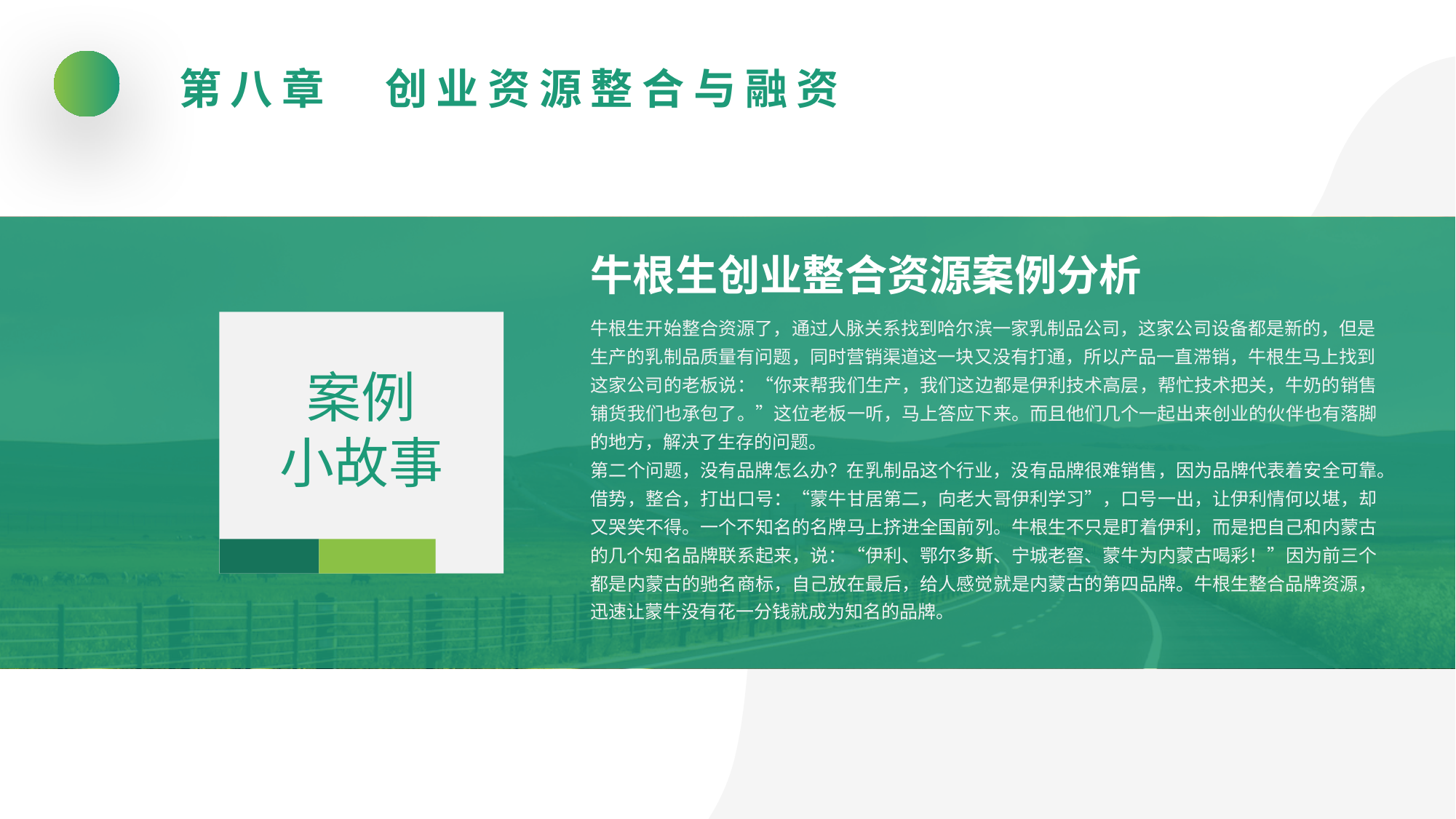

第八章　创业资源整合与融资

牛根生创业整合资源案例分析
牛根生开始整合资源了，通过人脉关系找到哈尔滨一家乳制品公司，这家公司设备都是新的，但是生产的乳制品质量有问题，同时营销渠道这一块又没有打通，所以产品一直滞销，牛根生马上找到这家公司的老板说：“你来帮我们生产，我们这边都是伊利技术高层，帮忙技术把关，牛奶的销售铺货我们也承包了。”这位老板一听，马上答应下来。而且他们几个一起出来创业的伙伴也有落脚的地方，解决了生存的问题。
第二个问题，没有品牌怎么办？在乳制品这个行业，没有品牌很难销售，因为品牌代表着安全可靠。借势，整合，打出口号：“蒙牛甘居第二，向老大哥伊利学习”，口号一出，让伊利情何以堪，却又哭笑不得。一个不知名的名牌马上挤进全国前列。牛根生不只是盯着伊利，而是把自己和内蒙古的几个知名品牌联系起来，说：“伊利、鄂尔多斯、宁城老窖、蒙牛为内蒙古喝彩！”因为前三个都是内蒙古的驰名商标，自己放在最后，给人感觉就是内蒙古的第四品牌。牛根生整合品牌资源，迅速让蒙牛没有花一分钱就成为知名的品牌。

案例
小故事